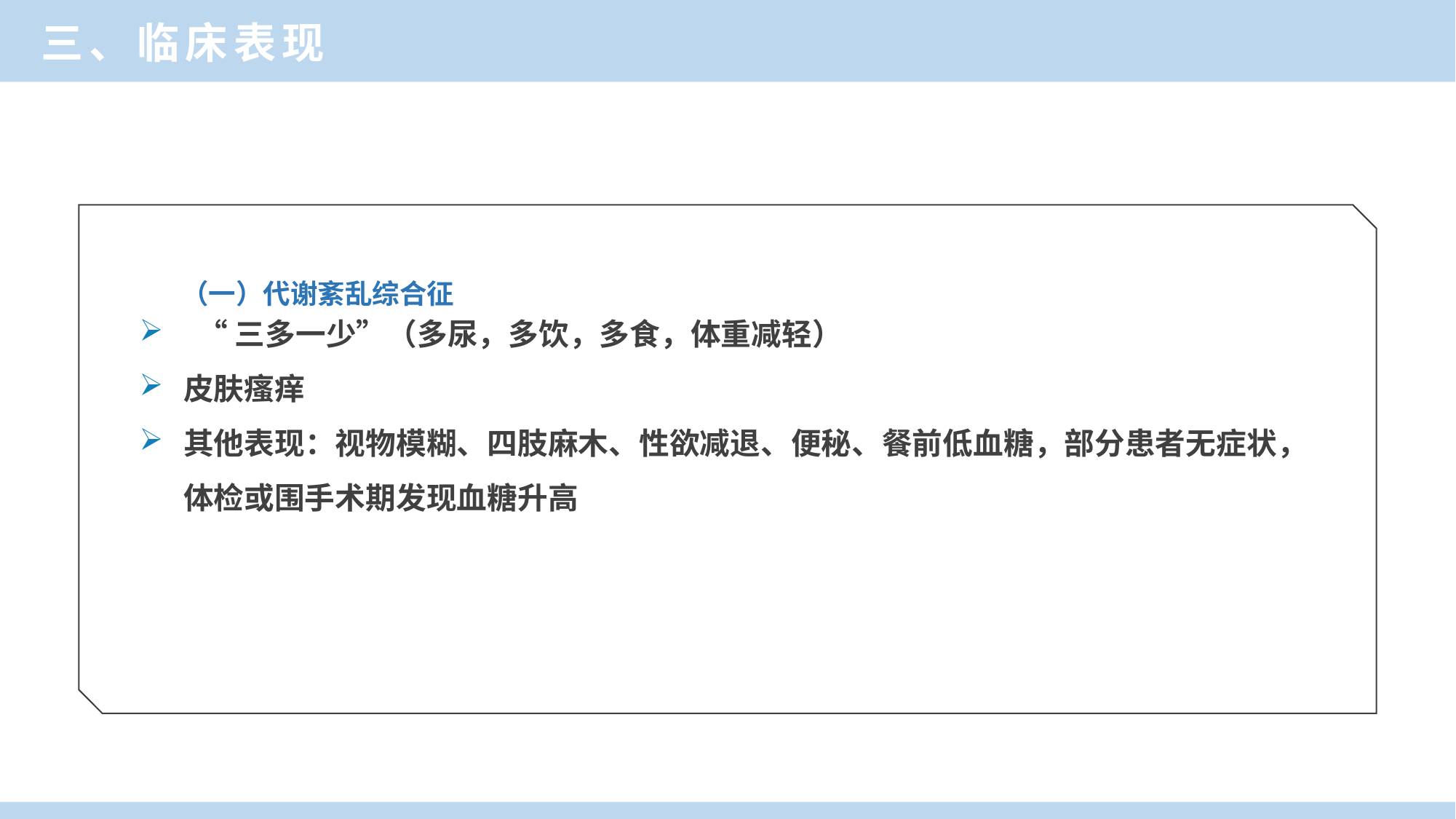

三、临床表现

（一）代谢紊乱综合征

  “三多一少”（多尿，多饮，多食，体重减轻）
皮肤瘙痒
其他表现：视物模糊、四肢麻木、性欲减退、便秘、餐前低血糖，部分患者无症状，体检或围手术期发现血糖升高